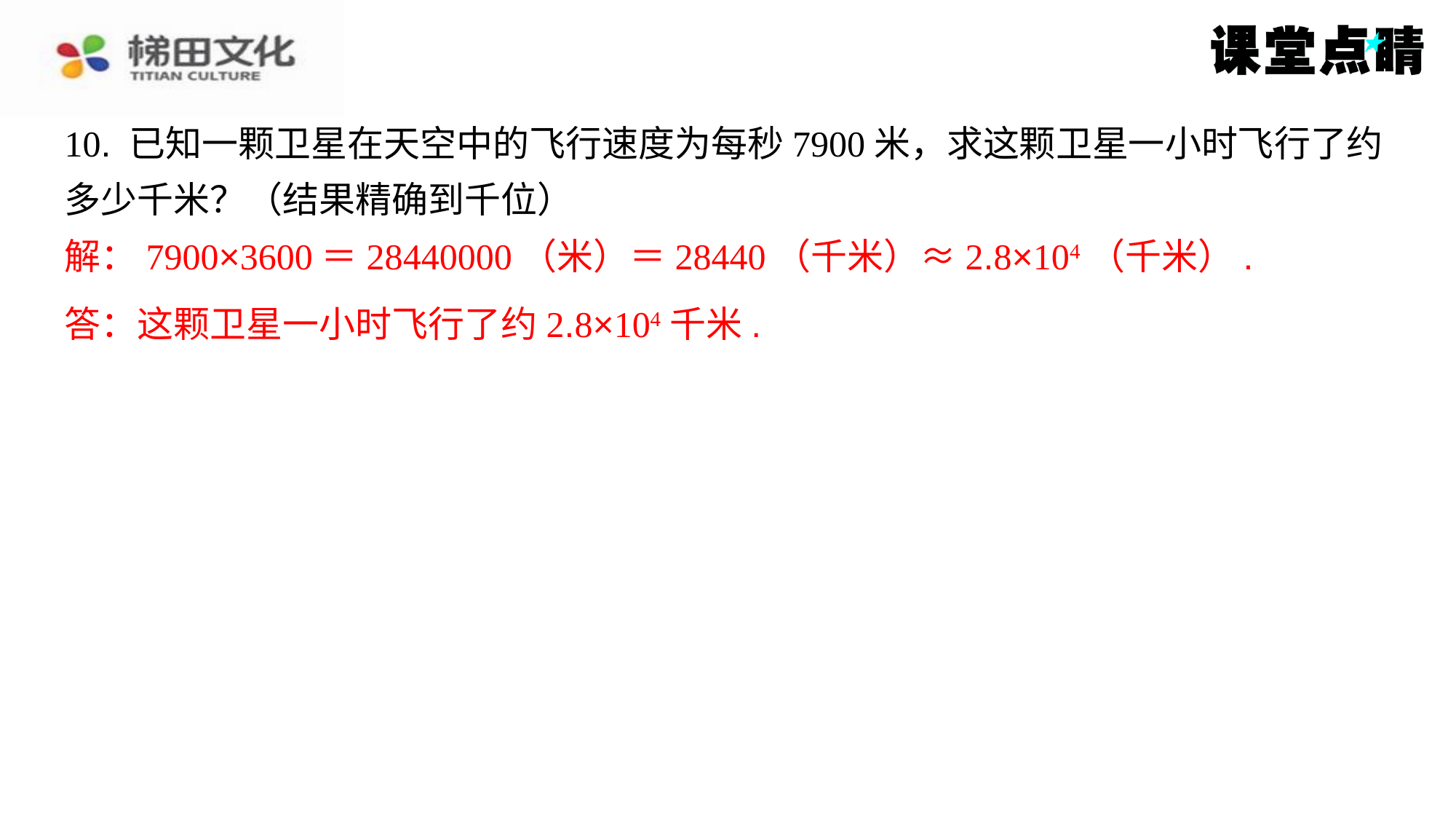

10. 已知一颗卫星在天空中的飞行速度为每秒7900米，求这颗卫星一小时飞行了约
多少千米？（结果精确到千位）
解：7900×3600＝28440000（米）＝28440（千米）
≈2.8×104（千米）.
答：这颗卫星一小时飞行了约2.8×104千米.
解：7900×3600＝28440000（米）＝28440（千米）≈2.8×104（千米）.
答：这颗卫星一小时飞行了约2.8×104千米.